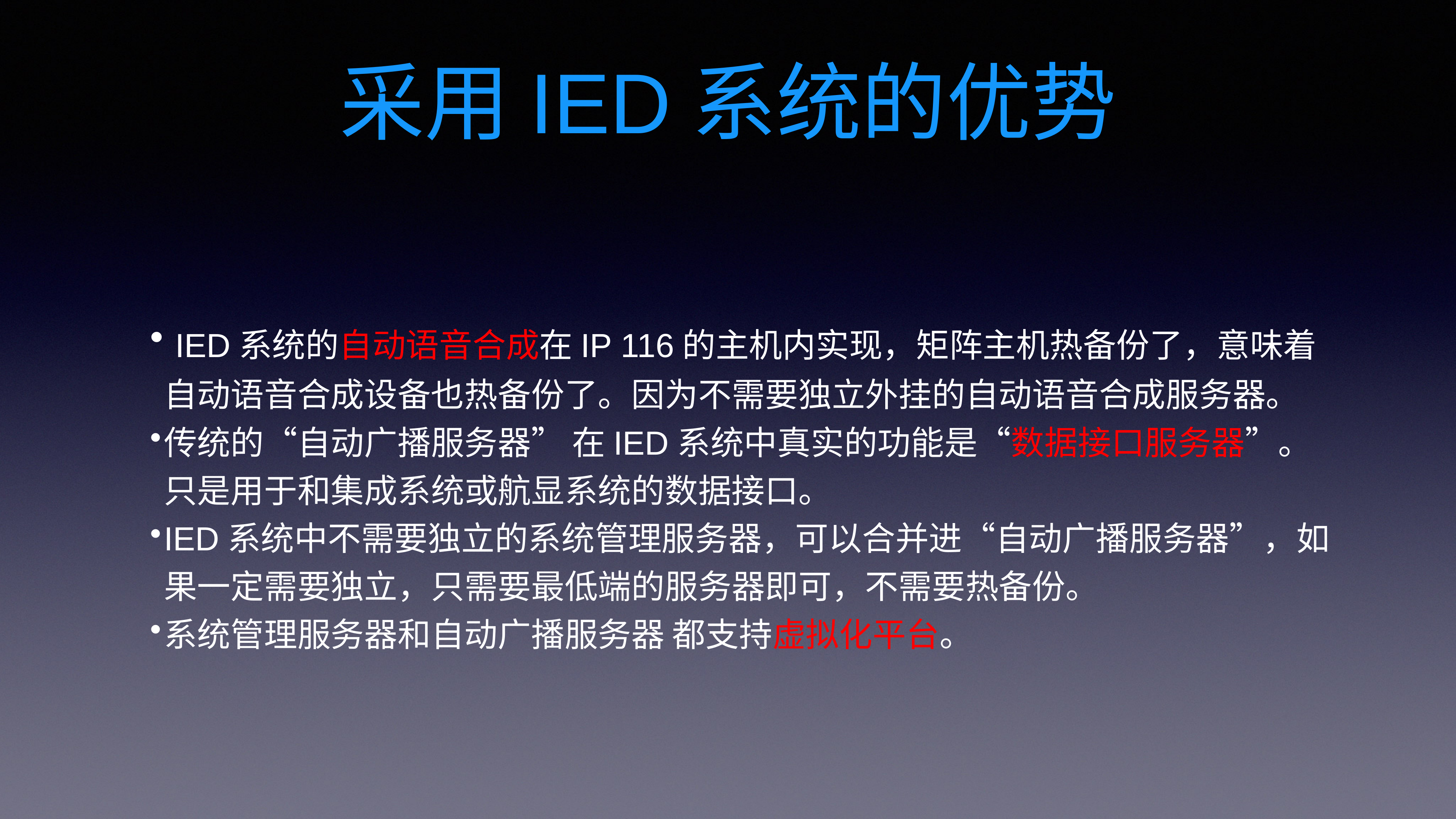

# 采用IED系统的优势
 IED系统的自动语音合成在IP 116的主机内实现，矩阵主机热备份了，意味着自动语音合成设备也热备份了。因为不需要独立外挂的自动语音合成服务器。
传统的“自动广播服务器” 在IED系统中真实的功能是“数据接口服务器”。只是用于和集成系统或航显系统的数据接口。
IED系统中不需要独立的系统管理服务器，可以合并进“自动广播服务器”，如果一定需要独立，只需要最低端的服务器即可，不需要热备份。
系统管理服务器和自动广播服务器 都支持虚拟化平台。